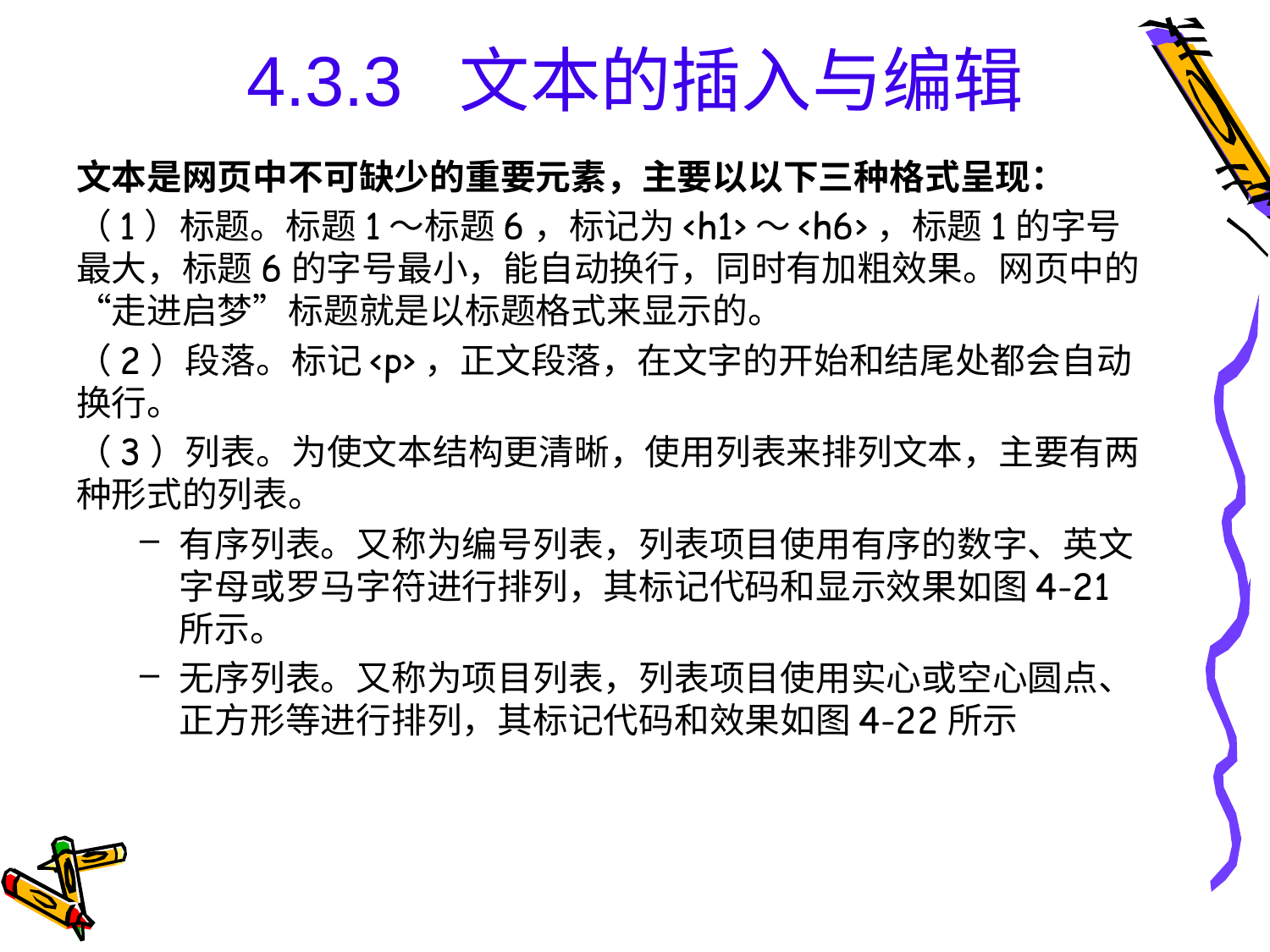

# 4.3.3  文本的插入与编辑
文本是网页中不可缺少的重要元素，主要以以下三种格式呈现：
（1）标题。标题1～标题6，标记为<h1>～<h6>，标题1的字号最大，标题6的字号最小，能自动换行，同时有加粗效果。网页中的“走进启梦”标题就是以标题格式来显示的。
（2）段落。标记<p>，正文段落，在文字的开始和结尾处都会自动换行。
（3）列表。为使文本结构更清晰，使用列表来排列文本，主要有两种形式的列表。
有序列表。又称为编号列表，列表项目使用有序的数字、英文字母或罗马字符进行排列，其标记代码和显示效果如图4-21所示。
无序列表。又称为项目列表，列表项目使用实心或空心圆点、正方形等进行排列，其标记代码和效果如图4-22所示